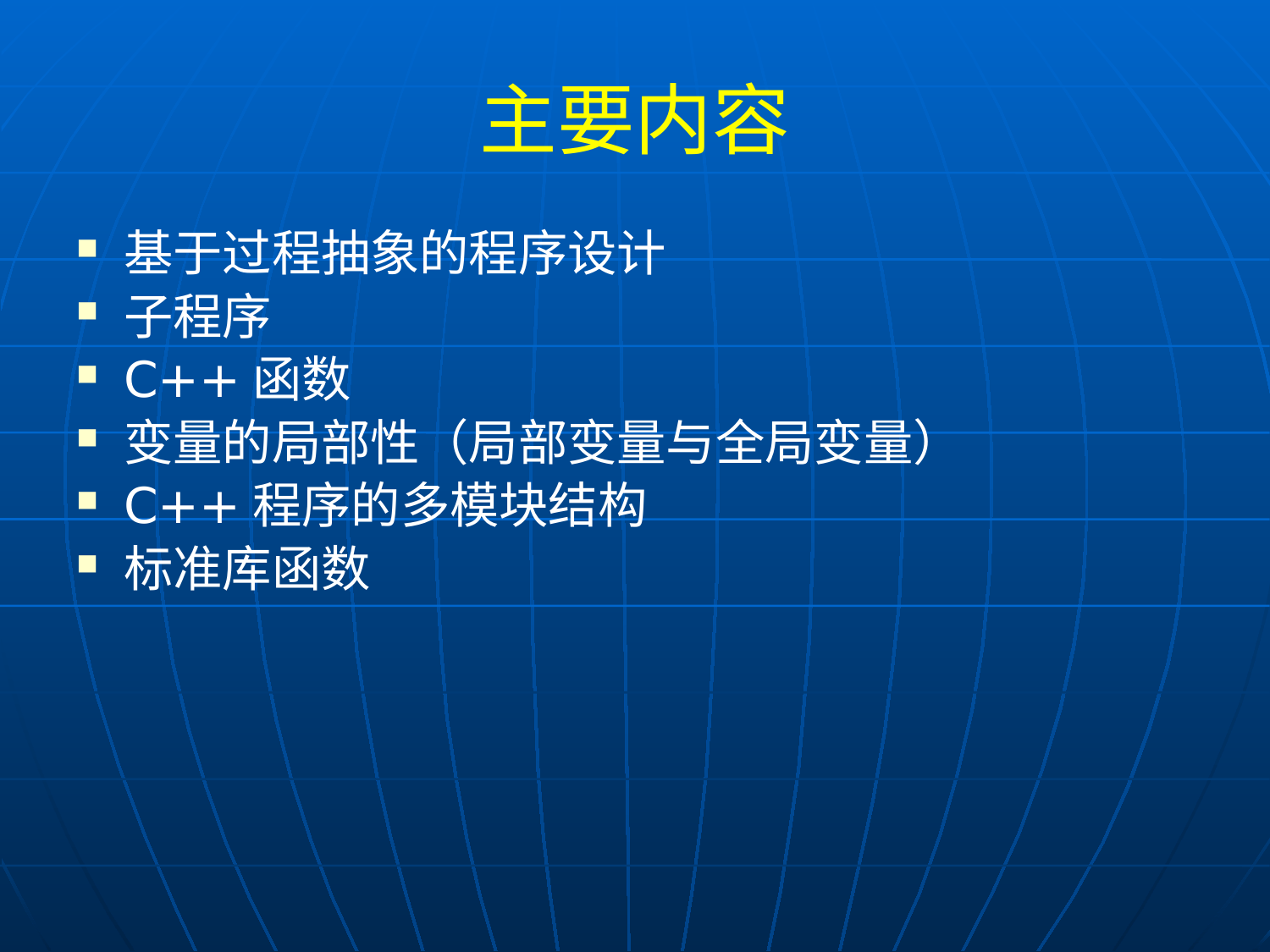

# 主要内容
基于过程抽象的程序设计
子程序
C++函数
变量的局部性（局部变量与全局变量）
C++程序的多模块结构
标准库函数